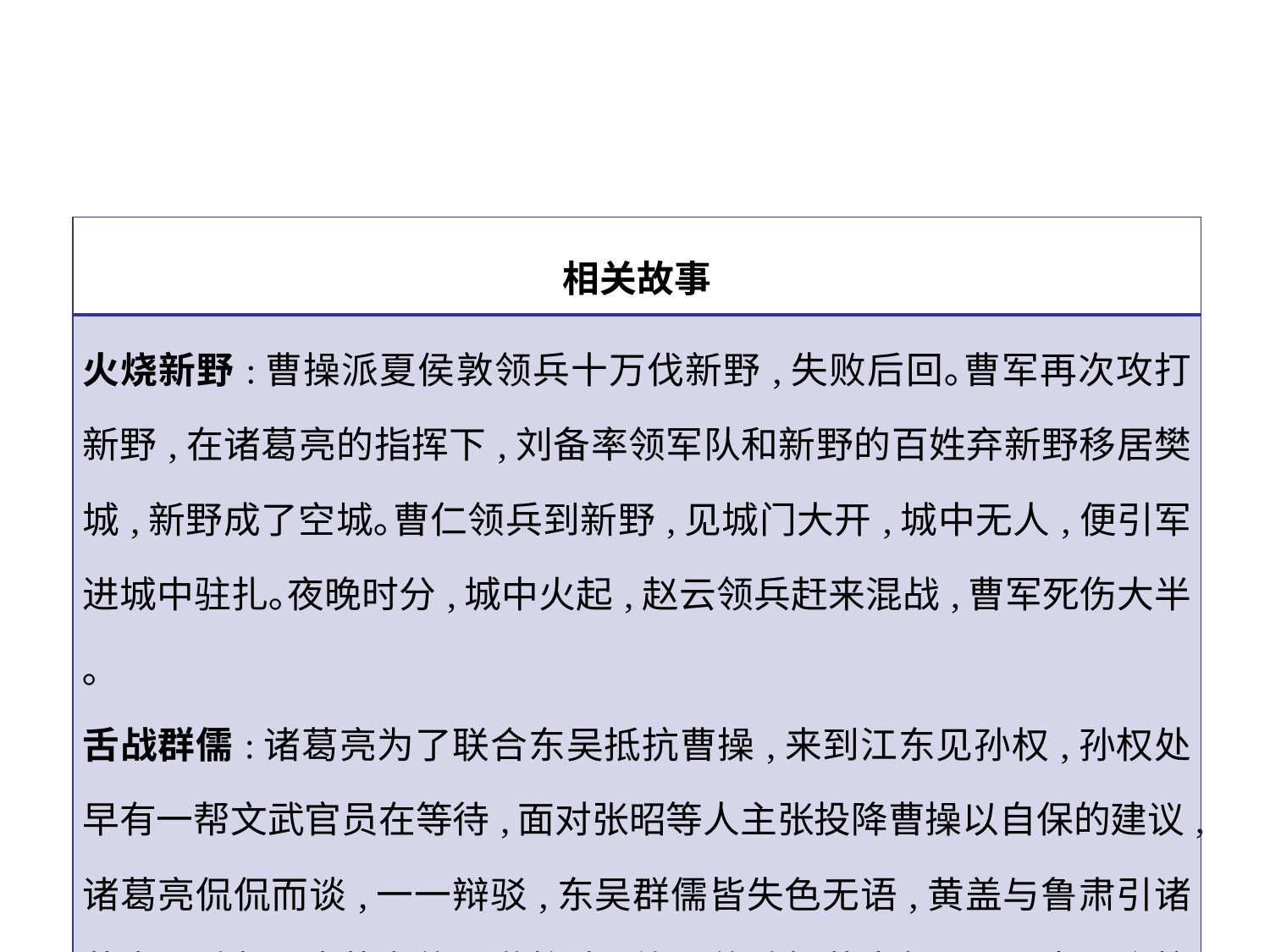

| 相关故事 |
| --- |
| 火烧新野:曹操派夏侯敦领兵十万伐新野,失败后回｡曹军再次攻打新野,在诸葛亮的指挥下,刘备率领军队和新野的百姓弃新野移居樊城,新野成了空城｡曹仁领兵到新野,见城门大开,城中无人,便引军进城中驻扎｡夜晚时分,城中火起,赵云领兵赶来混战,曹军死伤大半｡ 舌战群儒:诸葛亮为了联合东吴抵抗曹操,来到江东见孙权,孙权处早有一帮文武官员在等待,面对张昭等人主张投降曹操以自保的建议,诸葛亮侃侃而谈,一一辩驳,东吴群儒皆失色无语,黄盖与鲁肃引诸葛亮见孙权,诸葛亮使用激将法,终于使孙权茅塞顿开,同意联合抗曹｡ |